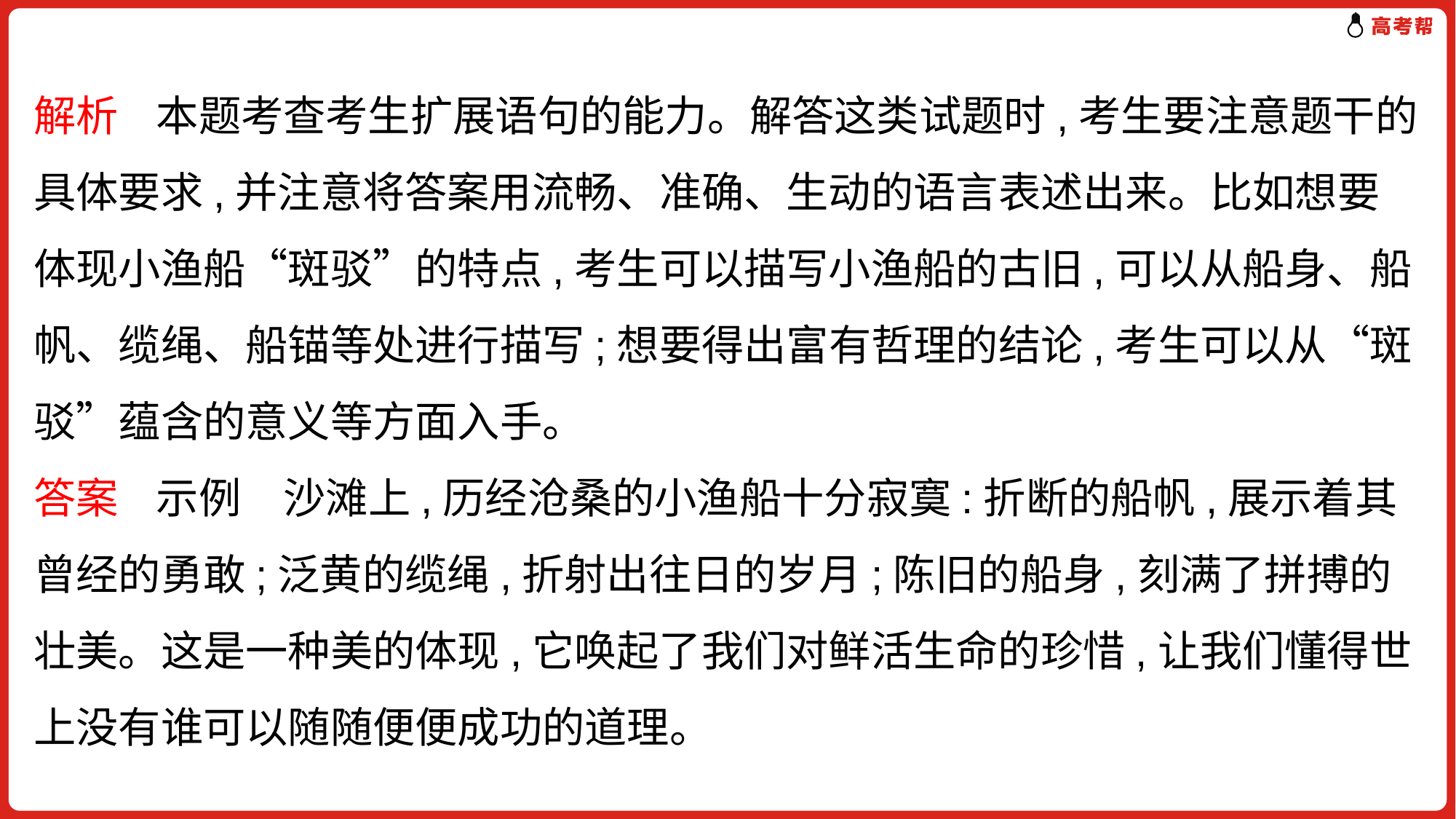

解析    本题考查考生扩展语句的能力。解答这类试题时,考生要注意题干的具体要求,并注意将答案用流畅、准确、生动的语言表述出来。比如想要体现小渔船“斑驳”的特点,考生可以描写小渔船的古旧,可以从船身、船帆、缆绳、船锚等处进行描写;想要得出富有哲理的结论,考生可以从“斑驳”蕴含的意义等方面入手。
答案    示例　沙滩上,历经沧桑的小渔船十分寂寞:折断的船帆,展示着其曾经的勇敢;泛黄的缆绳,折射出往日的岁月;陈旧的船身,刻满了拼搏的壮美。这是一种美的体现,它唤起了我们对鲜活生命的珍惜,让我们懂得世上没有谁可以随随便便成功的道理。